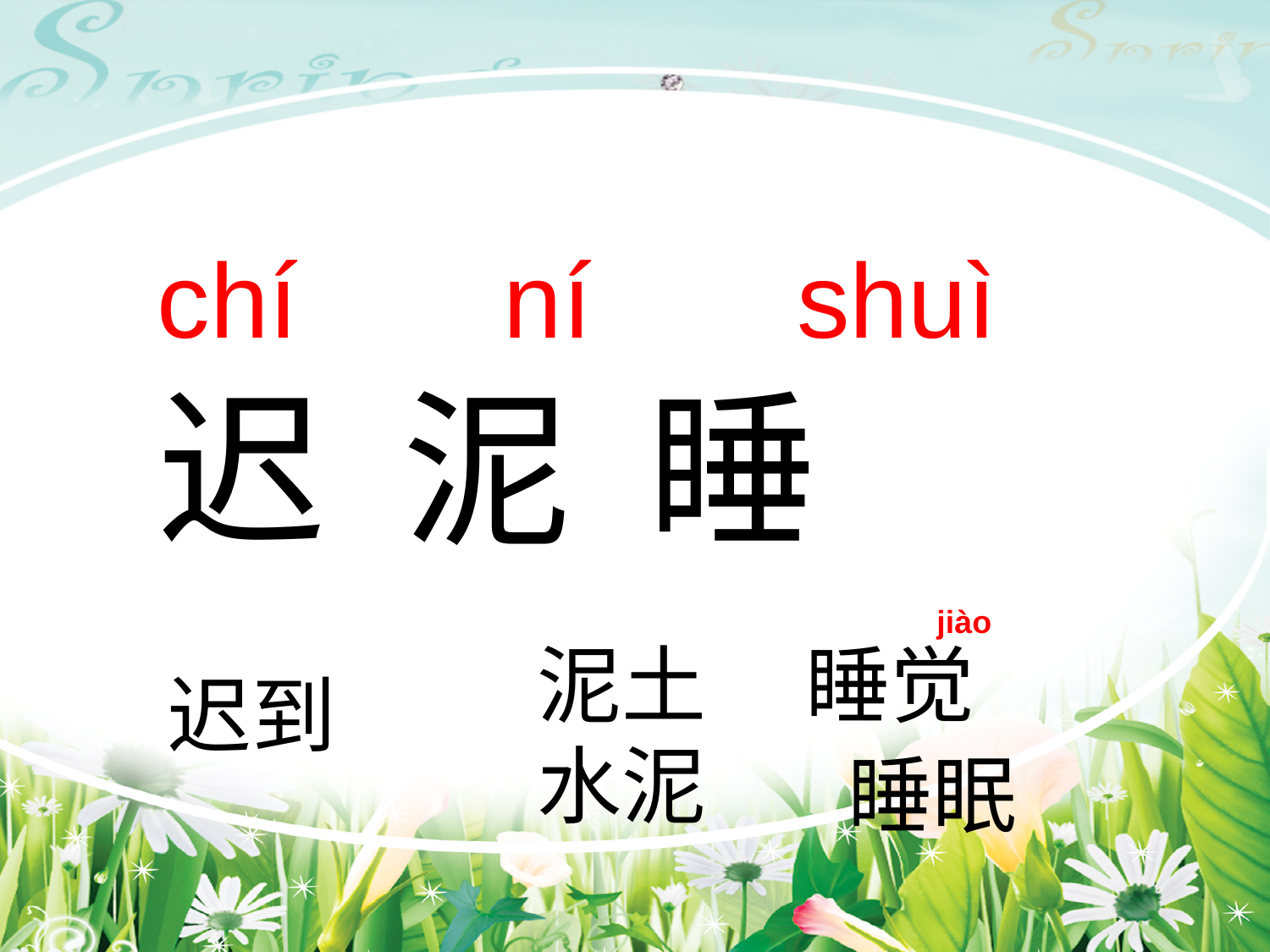

#

chí       ní       shuì
迟  泥  睡
jiào
泥土
  睡觉
迟到
水泥
睡眠